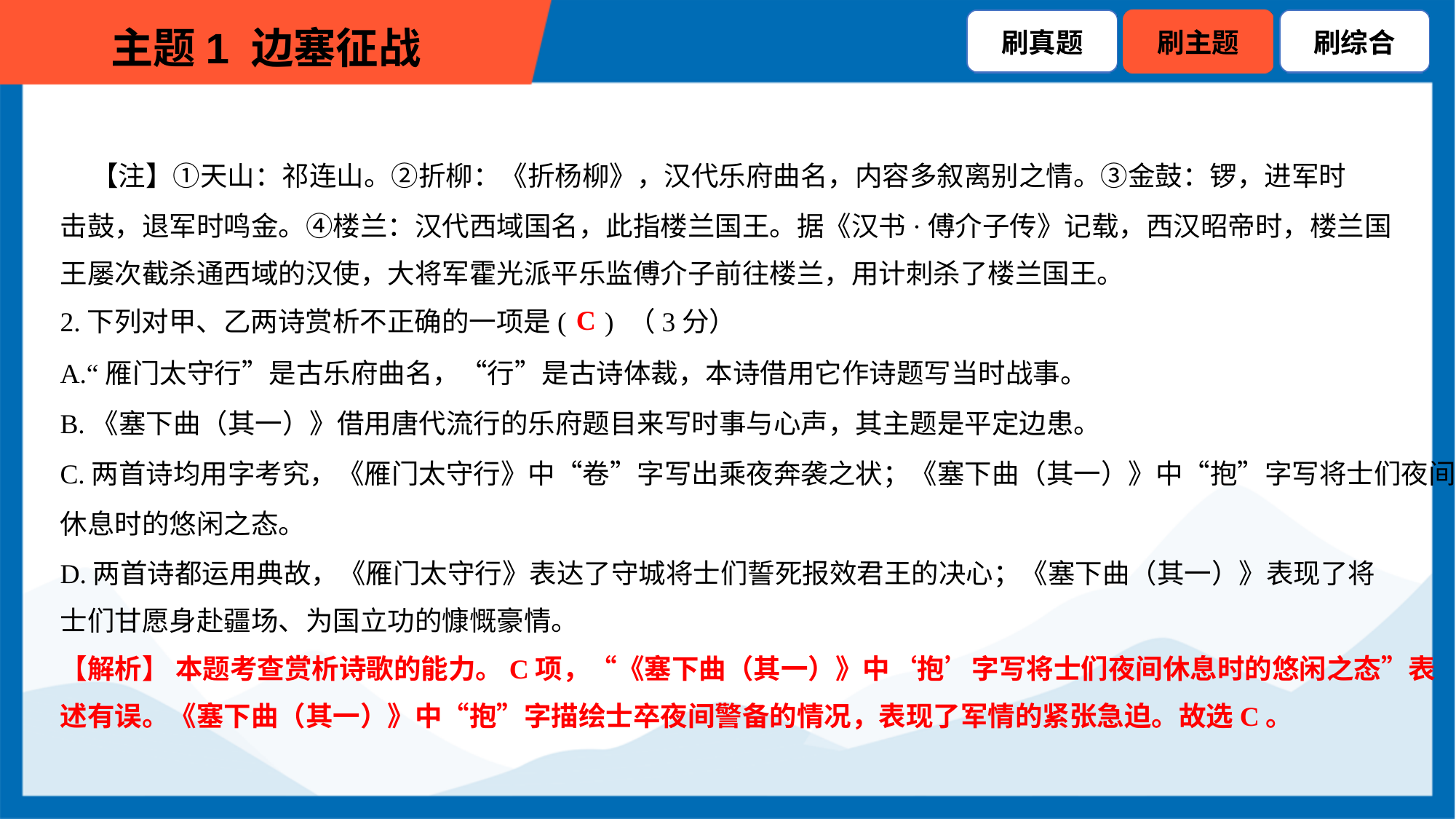

【注】①天山：祁连山。②折柳：《折杨柳》，汉代乐府曲名，内容多叙离别之情。③金鼓：锣，进军时
击鼓，退军时鸣金。④楼兰：汉代西域国名，此指楼兰国王。据《汉书·傅介子传》记载，西汉昭帝时，楼兰国
王屡次截杀通西域的汉使，大将军霍光派平乐监傅介子前往楼兰，用计刺杀了楼兰国王。
C
2.下列对甲、乙两诗赏析不正确的一项是(     ) （3分）
A.“雁门太守行”是古乐府曲名，“行”是古诗体裁，本诗借用它作诗题写当时战事。
B.《塞下曲（其一）》借用唐代流行的乐府题目来写时事与心声，其主题是平定边患。
C.两首诗均用字考究，《雁门太守行》中“卷”字写出乘夜奔袭之状；《塞下曲（其一）》中“抱”字写将士们夜间
休息时的悠闲之态。
D.两首诗都运用典故，《雁门太守行》表达了守城将士们誓死报效君王的决心；《塞下曲（其一）》表现了将
士们甘愿身赴疆场、为国立功的慷慨豪情。
【解析】 本题考查赏析诗歌的能力。C项，“《塞下曲（其一）》中‘抱’字写将士们夜间休息时的悠闲之态”表
述有误。《塞下曲（其一）》中“抱”字描绘士卒夜间警备的情况，表现了军情的紧张急迫。故选C。